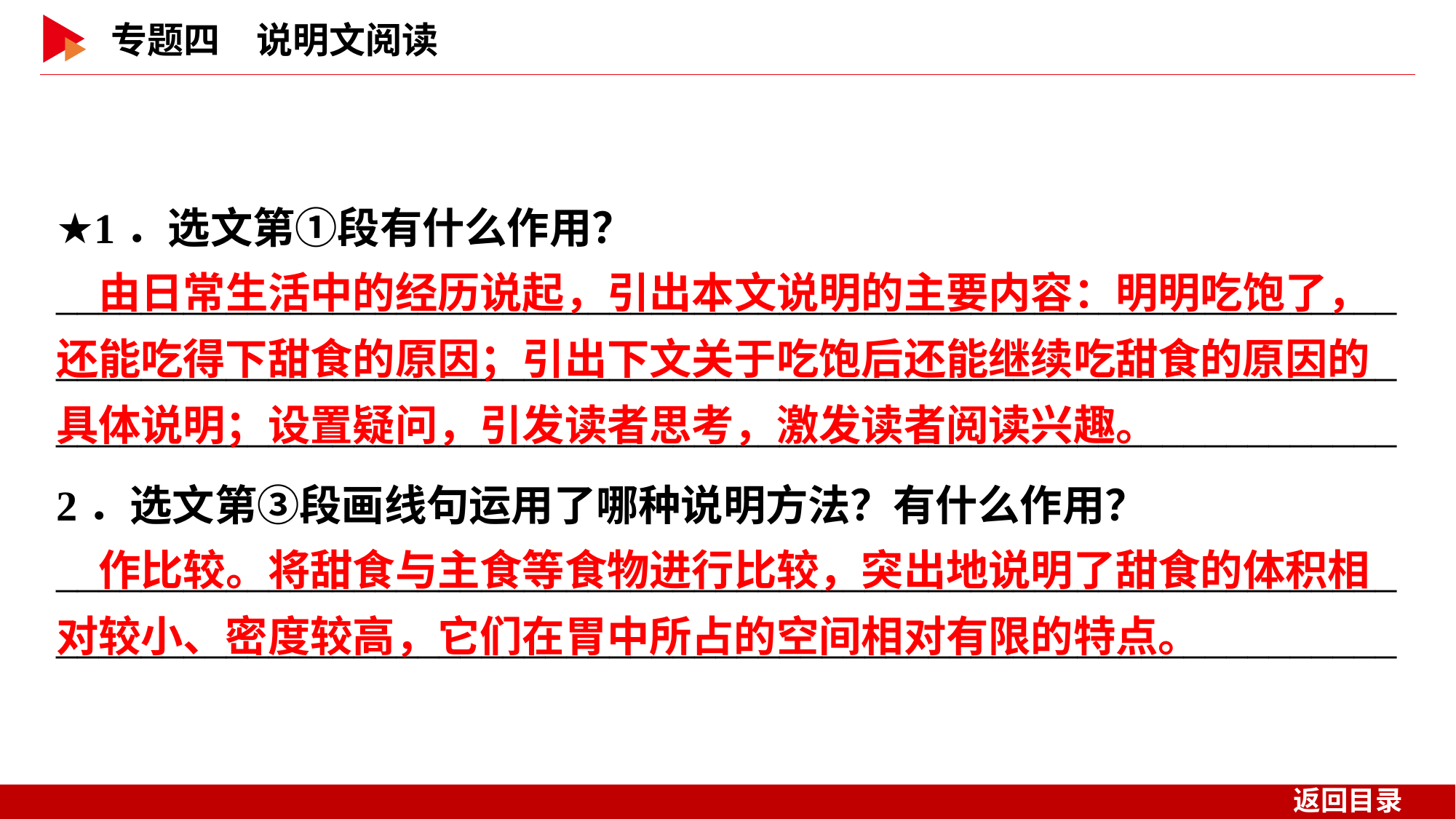

★1．选文第①段有什么作用？_____________________________________________________________________________________________________________________________________________________________________________________________
　由日常生活中的经历说起，引出本文说明的主要内容：明明吃饱了，还能吃得下甜食的原因；引出下文关于吃饱后还能继续吃甜食的原因的具体说明；设置疑问，引发读者思考，激发读者阅读兴趣。
2．选文第③段画线句运用了哪种说明方法？有什么作用？______________________________________________________________________________________________________________________________
　作比较。将甜食与主食等食物进行比较，突出地说明了甜食的体积相对较小、密度较高，它们在胃中所占的空间相对有限的特点。